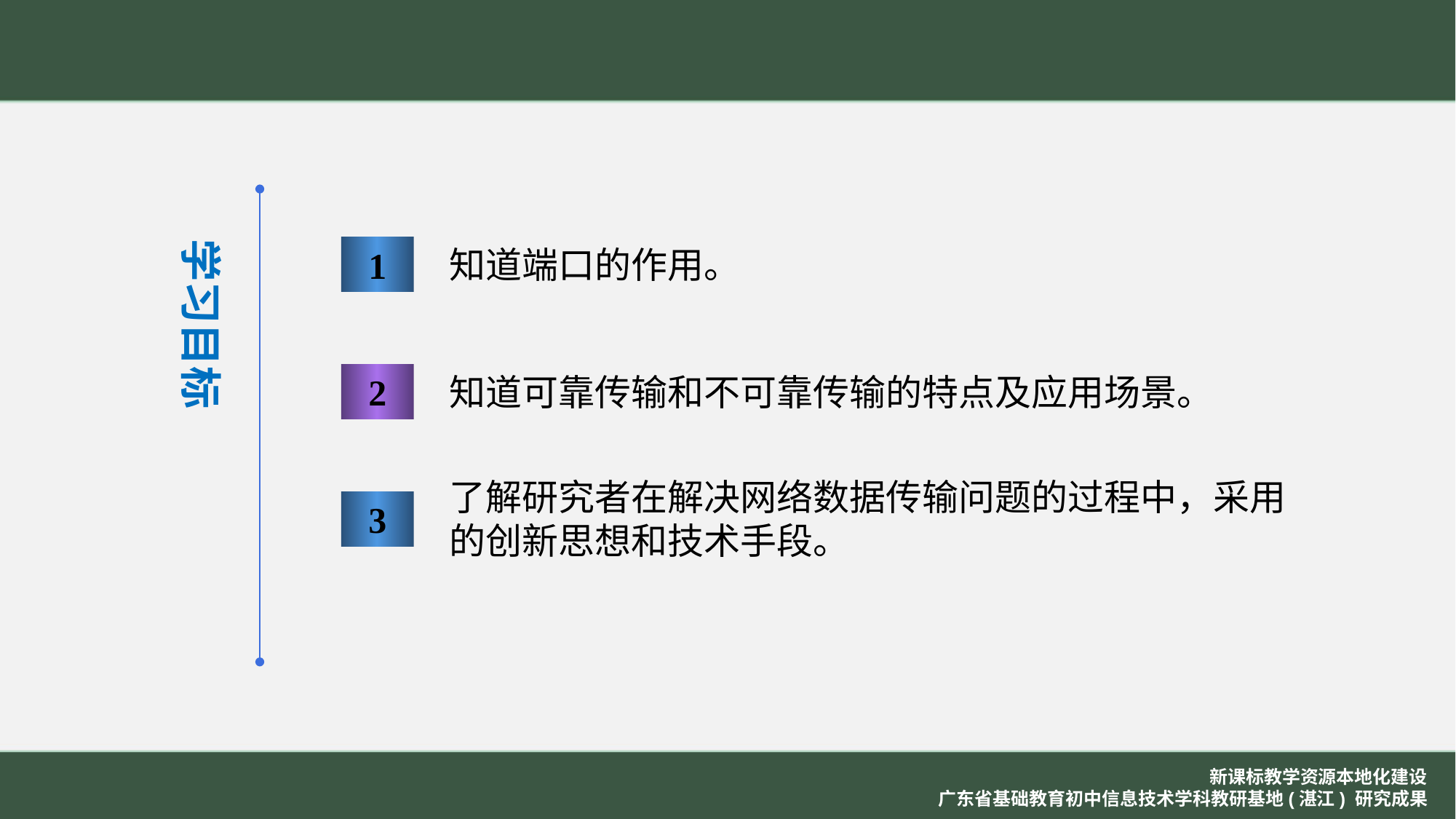

学习目标
知道端口的作用。
1
知道可靠传输和不可靠传输的特点及应用场景。
2
了解研究者在解决网络数据传输问题的过程中，采用的创新思想和技术手段。
3